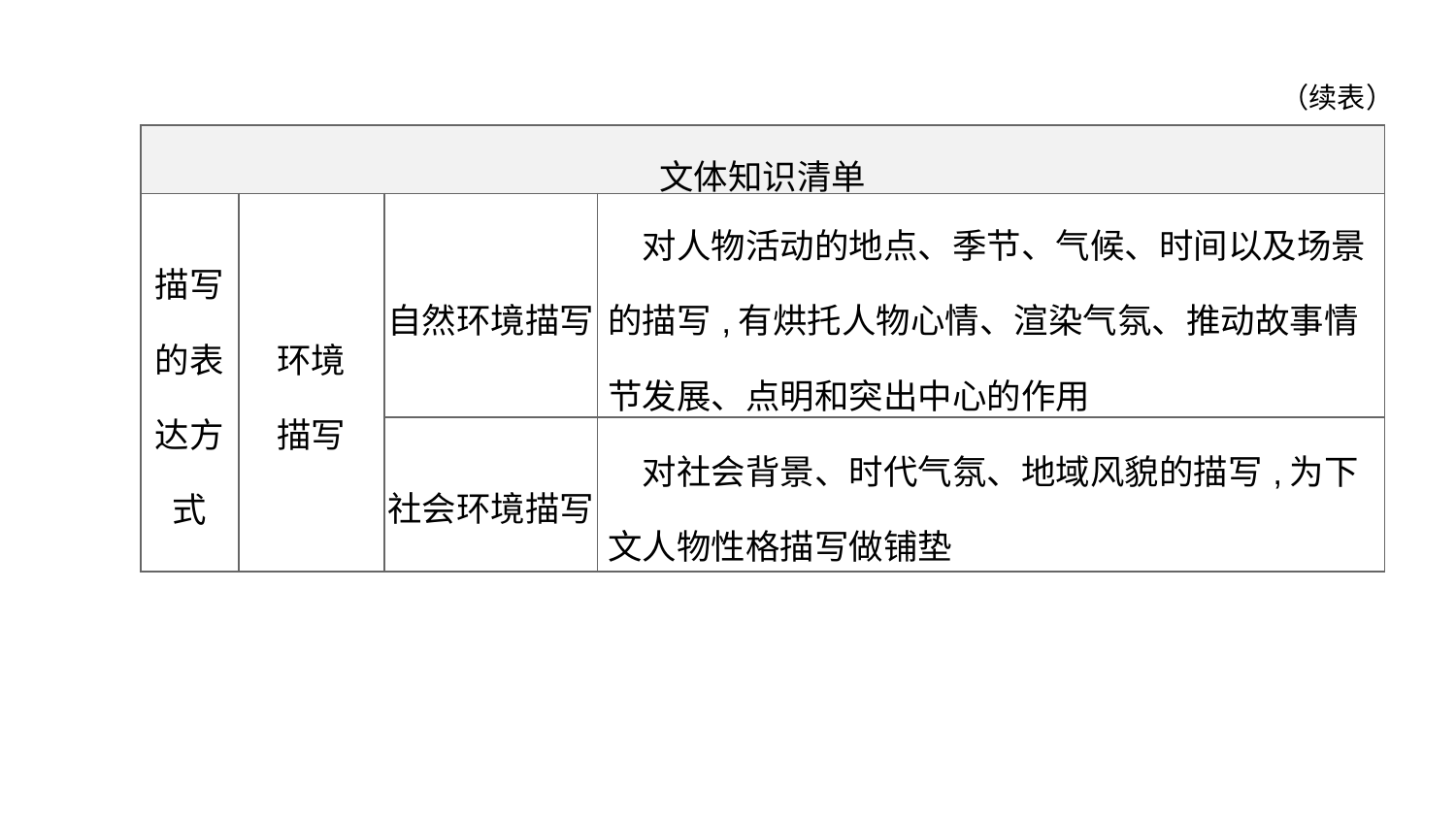

（续表）
| 文体知识清单 |  |  |  |
| --- | --- | --- | --- |
| 描写的表达方式 | 环境 描写 | 自然环境描写 | 对人物活动的地点、季节、气候、时间以及场景的描写,有烘托人物心情、渲染气氛、推动故事情节发展、点明和突出中心的作用 |
|  |  | 社会环境描写 | 对社会背景、时代气氛、地域风貌的描写,为下文人物性格描写做铺垫 |